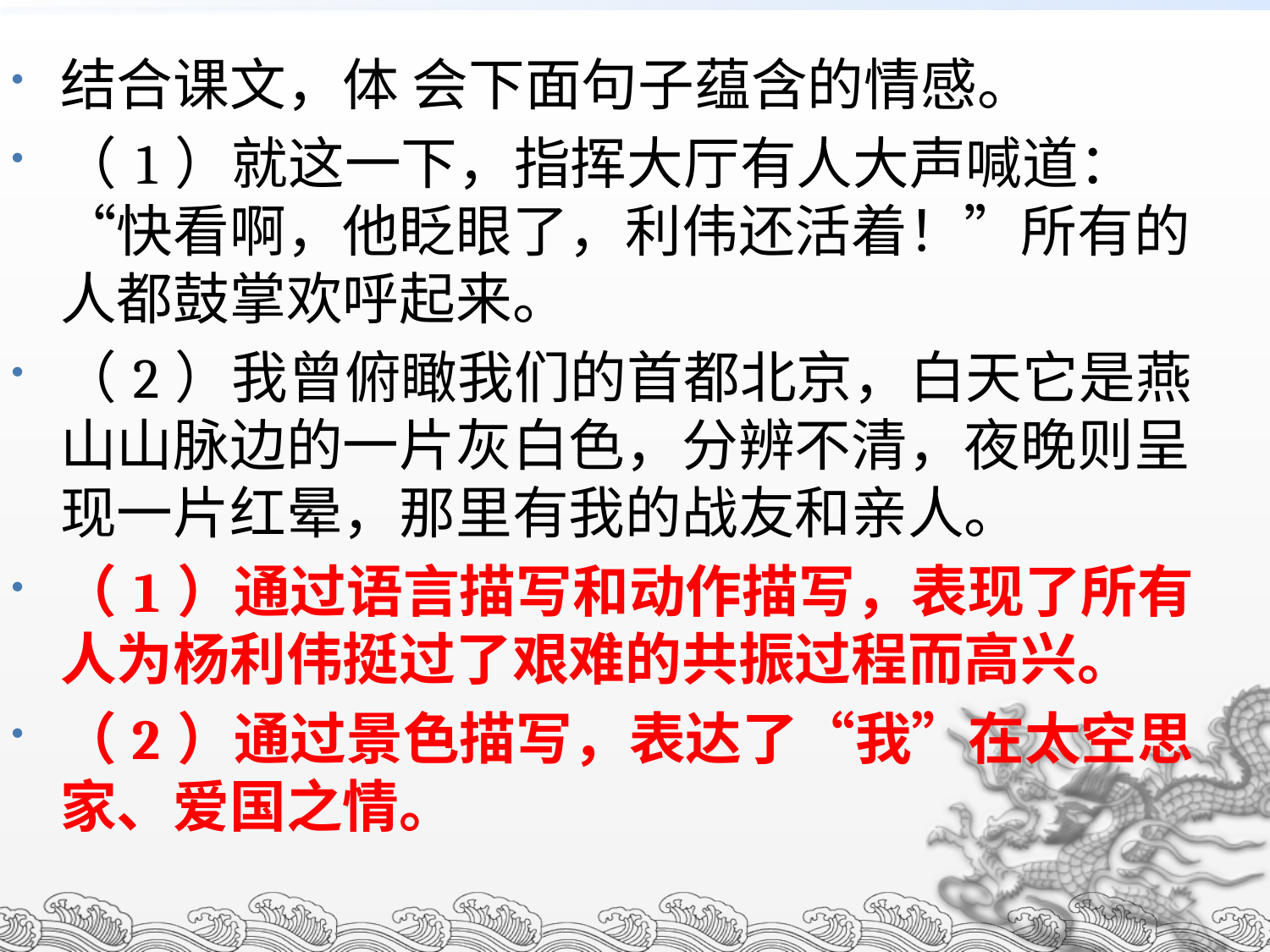

结合课文，体 会下面句子蕴含的情感。
（1）就这一下，指挥大厅有人大声喊道：“快看啊，他眨眼了，利伟还活着！”所有的人都鼓掌欢呼起来。
（2）我曾俯瞰我们的首都北京，白天它是燕山山脉边的一片灰白色，分辨不清，夜晚则呈现一片红晕，那里有我的战友和亲人。
（1）通过语言描写和动作描写，表现了所有人为杨利伟挺过了艰难的共振过程而高兴。
（2）通过景色描写，表达了“我”在太空思家、爱国之情。